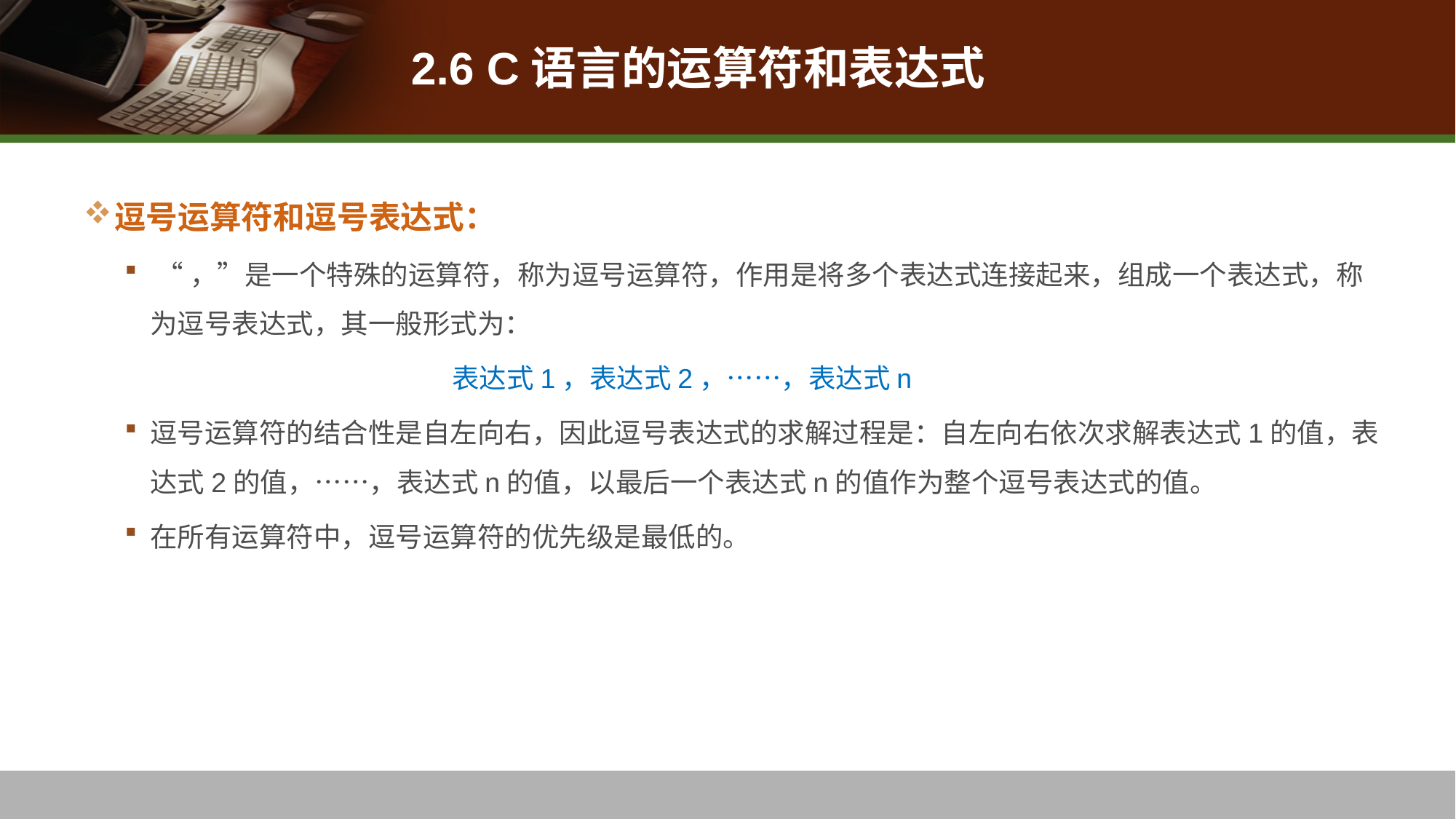

# 2.6 C语言的运算符和表达式
逗号运算符和逗号表达式：
 “，”是一个特殊的运算符，称为逗号运算符，作用是将多个表达式连接起来，组成一个表达式，称为逗号表达式，其一般形式为：
			表达式1，表达式2，……，表达式n
逗号运算符的结合性是自左向右，因此逗号表达式的求解过程是：自左向右依次求解表达式1的值，表达式2的值，……，表达式n的值，以最后一个表达式n的值作为整个逗号表达式的值。
在所有运算符中，逗号运算符的优先级是最低的。